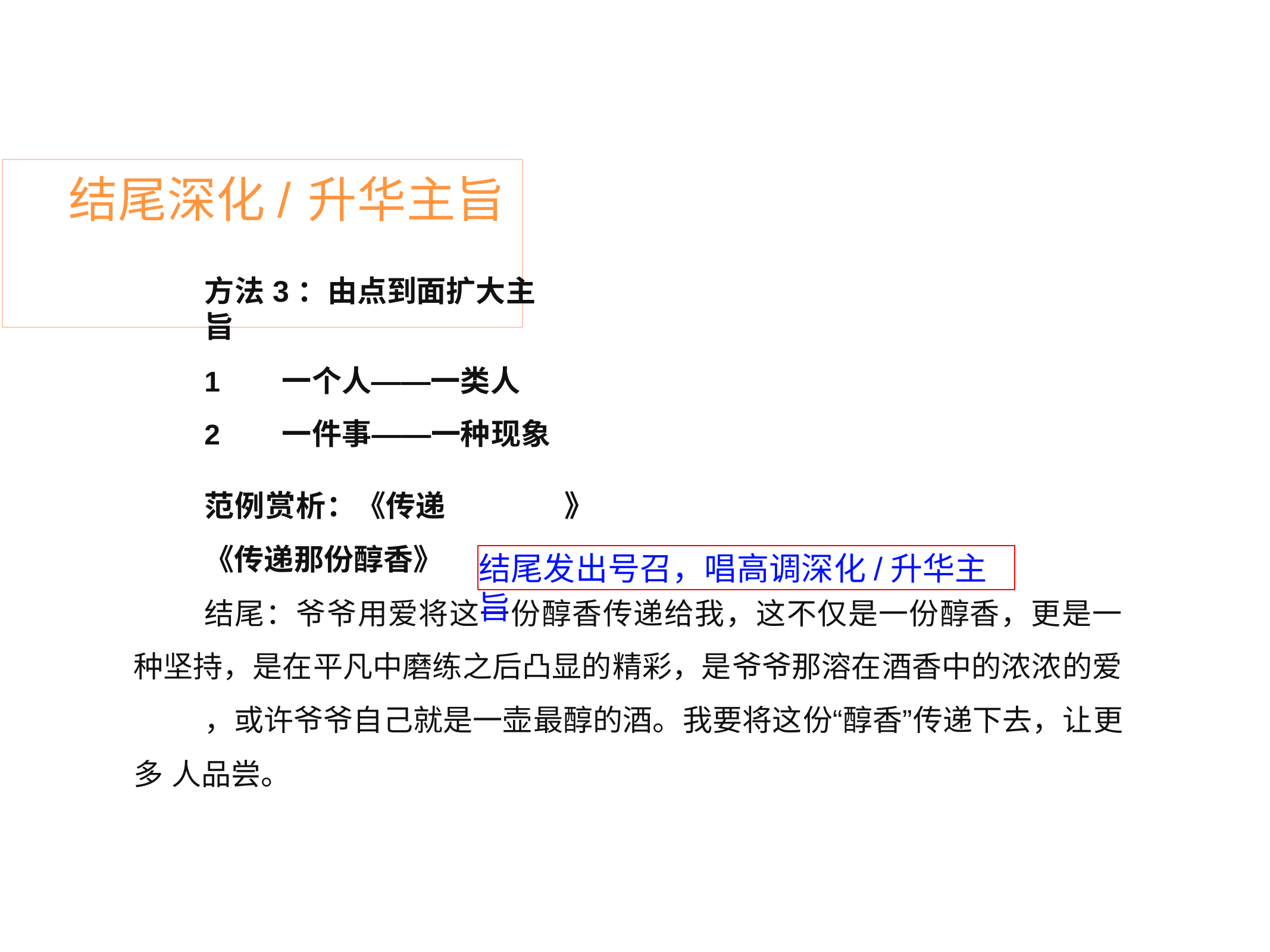

# 结尾深化/升华主旨
方法3：由点到面扩大主旨
一个人——一类人
一件事——一种现象
范例赏析：《传递
《传递那份醇香》
》

结尾发出号召，唱高调深化/升华主旨
结尾：爷爷用爱将这一份醇香传递给我，这不仅是一份醇香，更是一 种坚持，是在平凡中磨练之后凸显的精彩，是爷爷那溶在酒香中的浓浓的爱
，或许爷爷自己就是一壶最醇的酒。我要将这份“醇香”传递下去，让更多 人品尝。